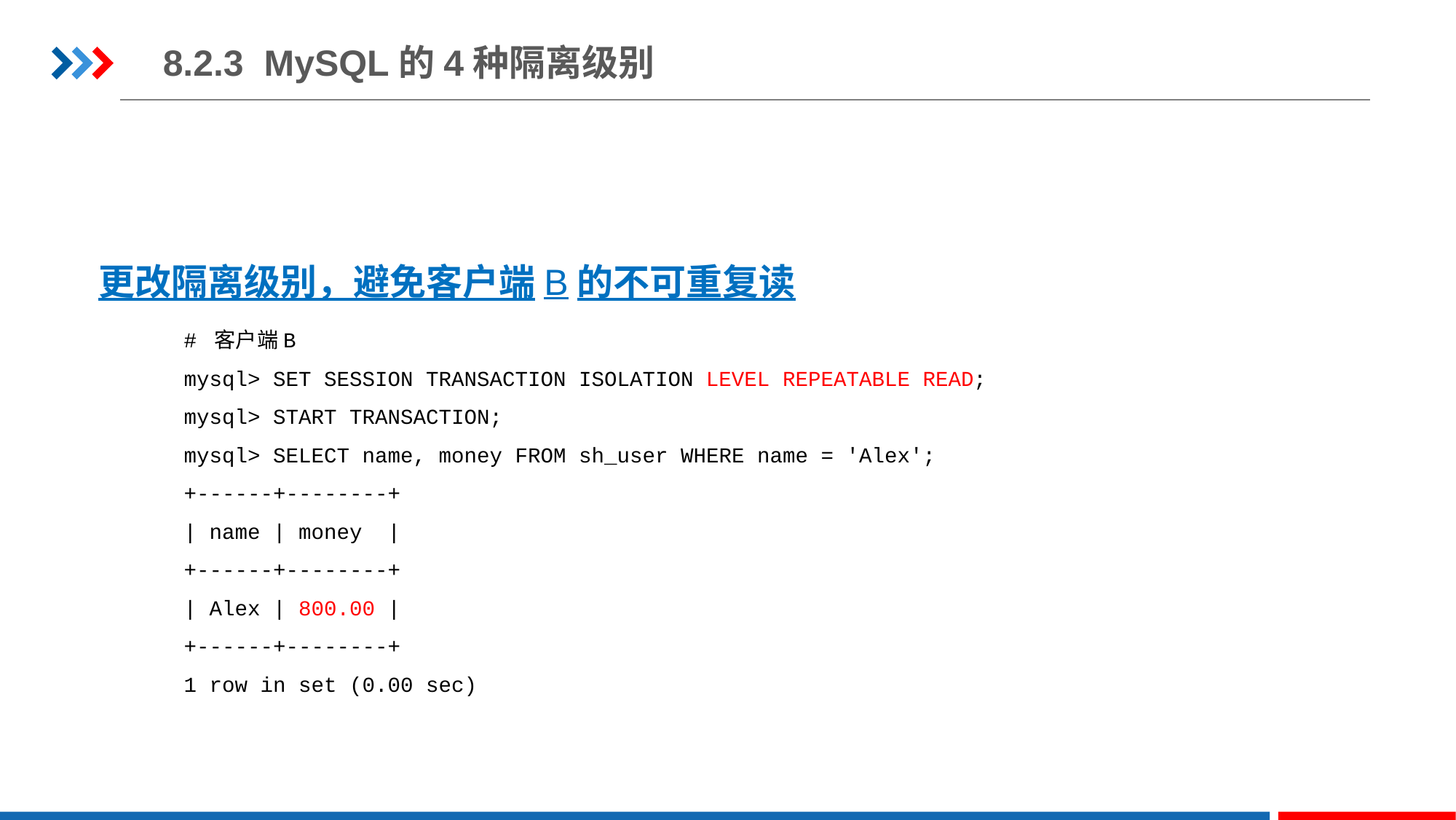

8.2.3  MySQL的4种隔离级别
更改隔离级别，避免客户端B的不可重复读
# 客户端B
mysql> SET SESSION TRANSACTION ISOLATION LEVEL REPEATABLE READ;
mysql> START TRANSACTION;
mysql> SELECT name, money FROM sh_user WHERE name = 'Alex';
+------+--------+
| name | money  |
+------+--------+
| Alex | 800.00 |
+------+--------+
1 row in set (0.00 sec)